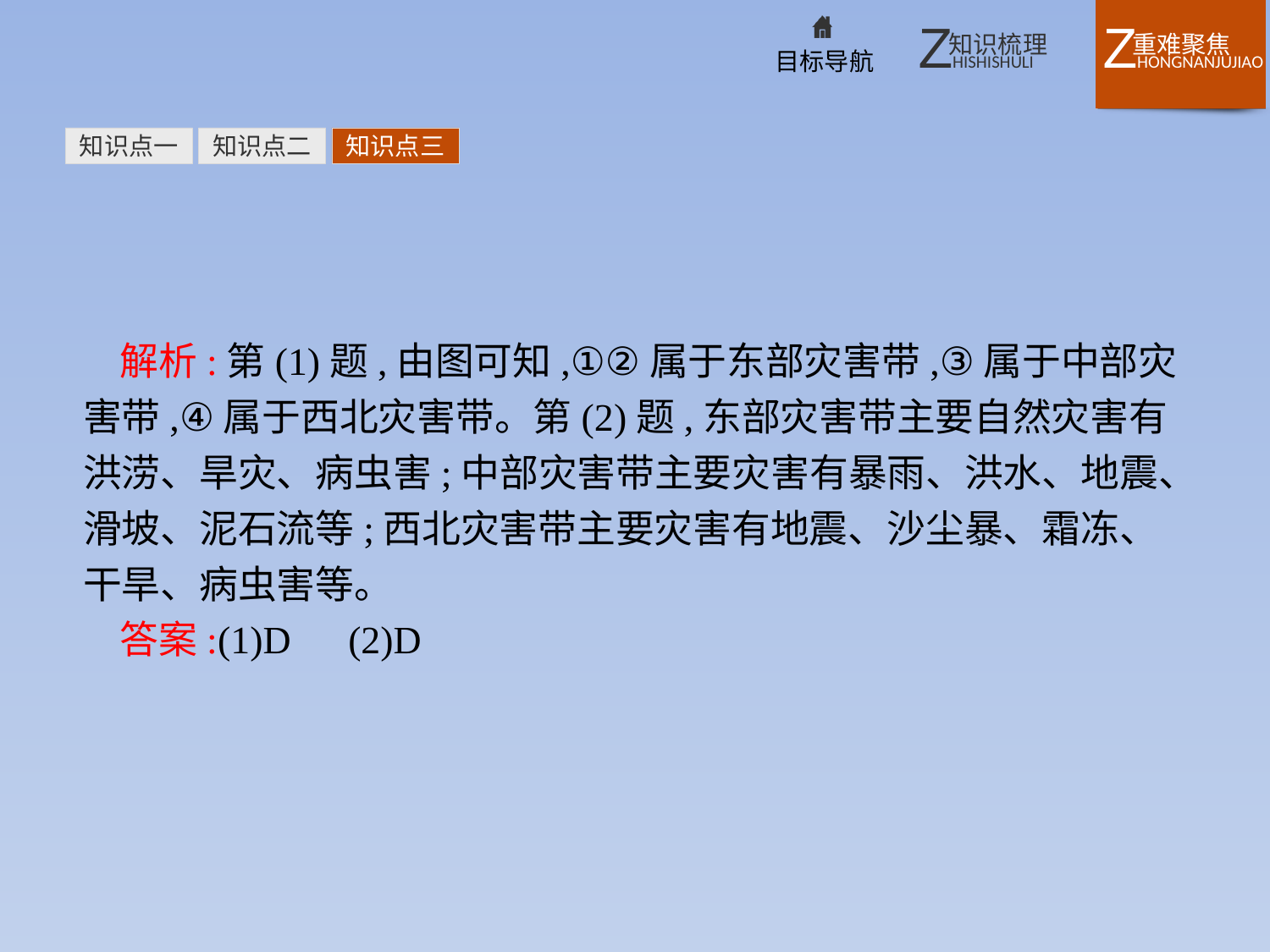

知识点一
知识点二
知识点三
解析:第(1)题,由图可知,①②属于东部灾害带,③属于中部灾害带,④属于西北灾害带。第(2)题,东部灾害带主要自然灾害有洪涝、旱灾、病虫害;中部灾害带主要灾害有暴雨、洪水、地震、滑坡、泥石流等;西北灾害带主要灾害有地震、沙尘暴、霜冻、干旱、病虫害等。
答案:(1)D　(2)D